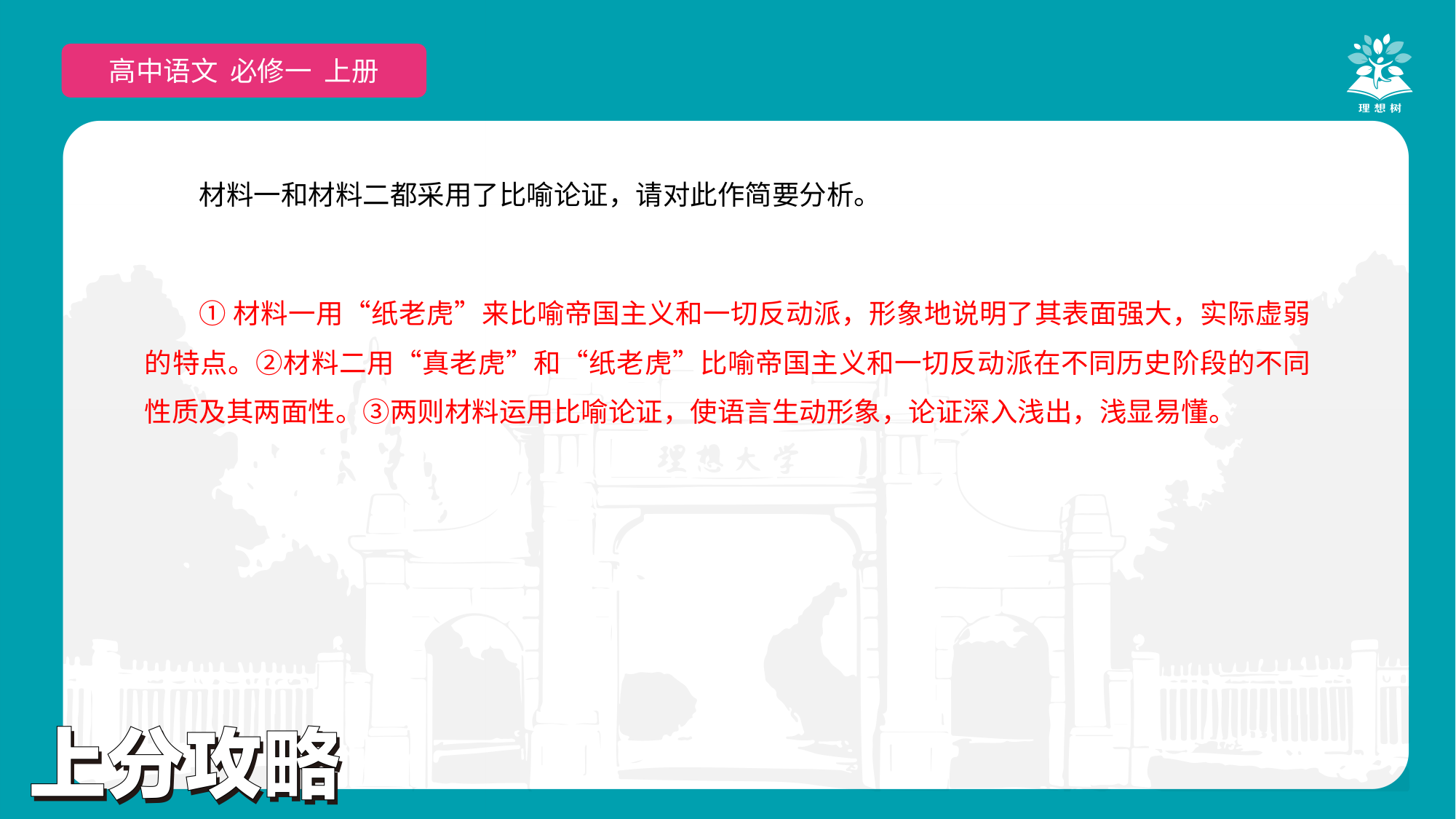

高中语文  必修一  上册
材料一和材料二都采用了比喻论证，请对此作简要分析。
①材料一用“纸老虎”来比喻帝国主义和一切反动派，形象地说明了其表面强大，实际虚弱的特点。②材料二用“真老虎”和“纸老虎”比喻帝国主义和一切反动派在不同历史阶段的不同性质及其两面性。③两则材料运用比喻论证，使语言生动形象，论证深入浅出，浅显易懂。